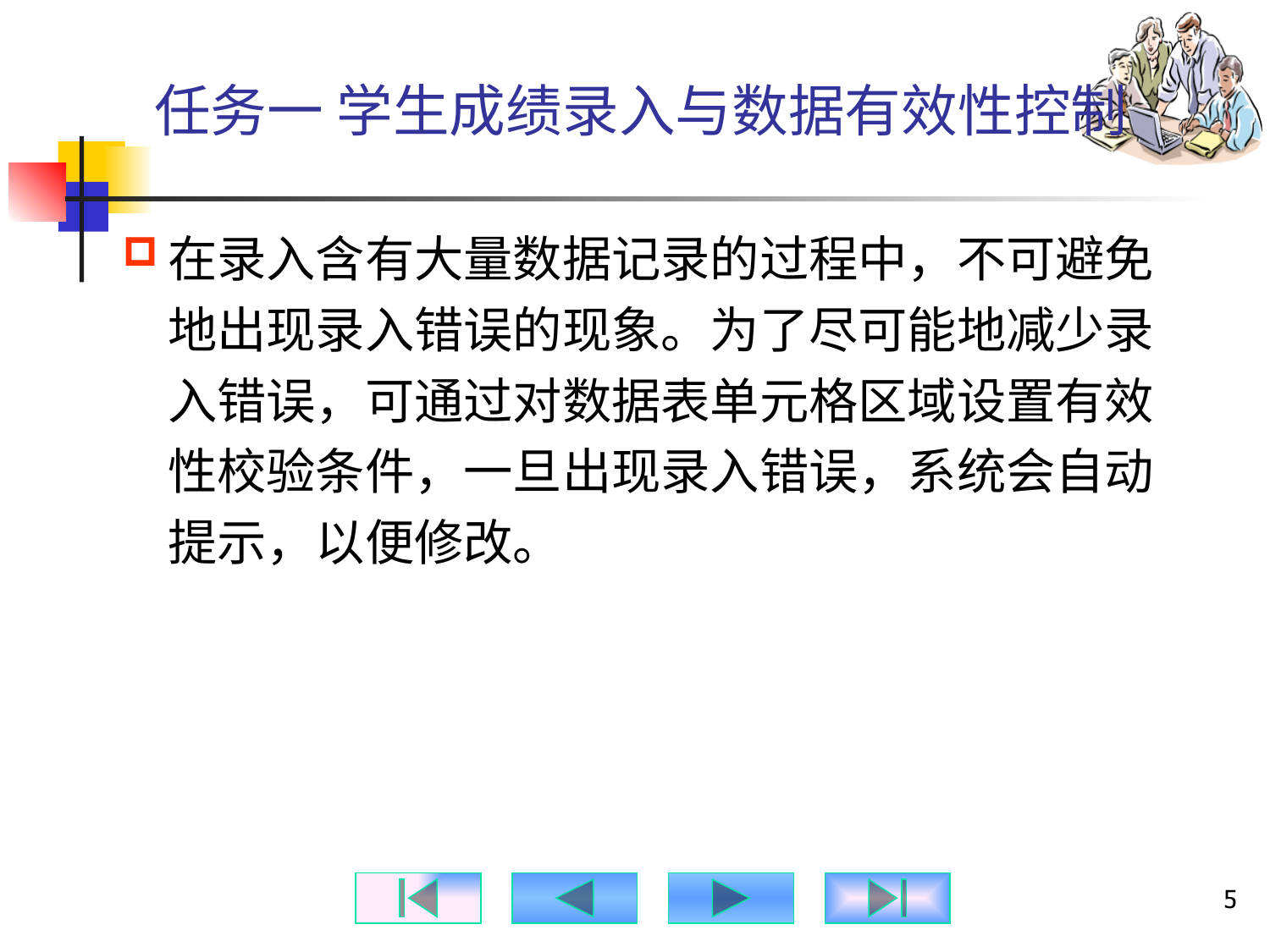

# 任务一 学生成绩录入与数据有效性控制
在录入含有大量数据记录的过程中，不可避免地出现录入错误的现象。为了尽可能地减少录入错误，可通过对数据表单元格区域设置有效性校验条件，一旦出现录入错误，系统会自动提示，以便修改。
5